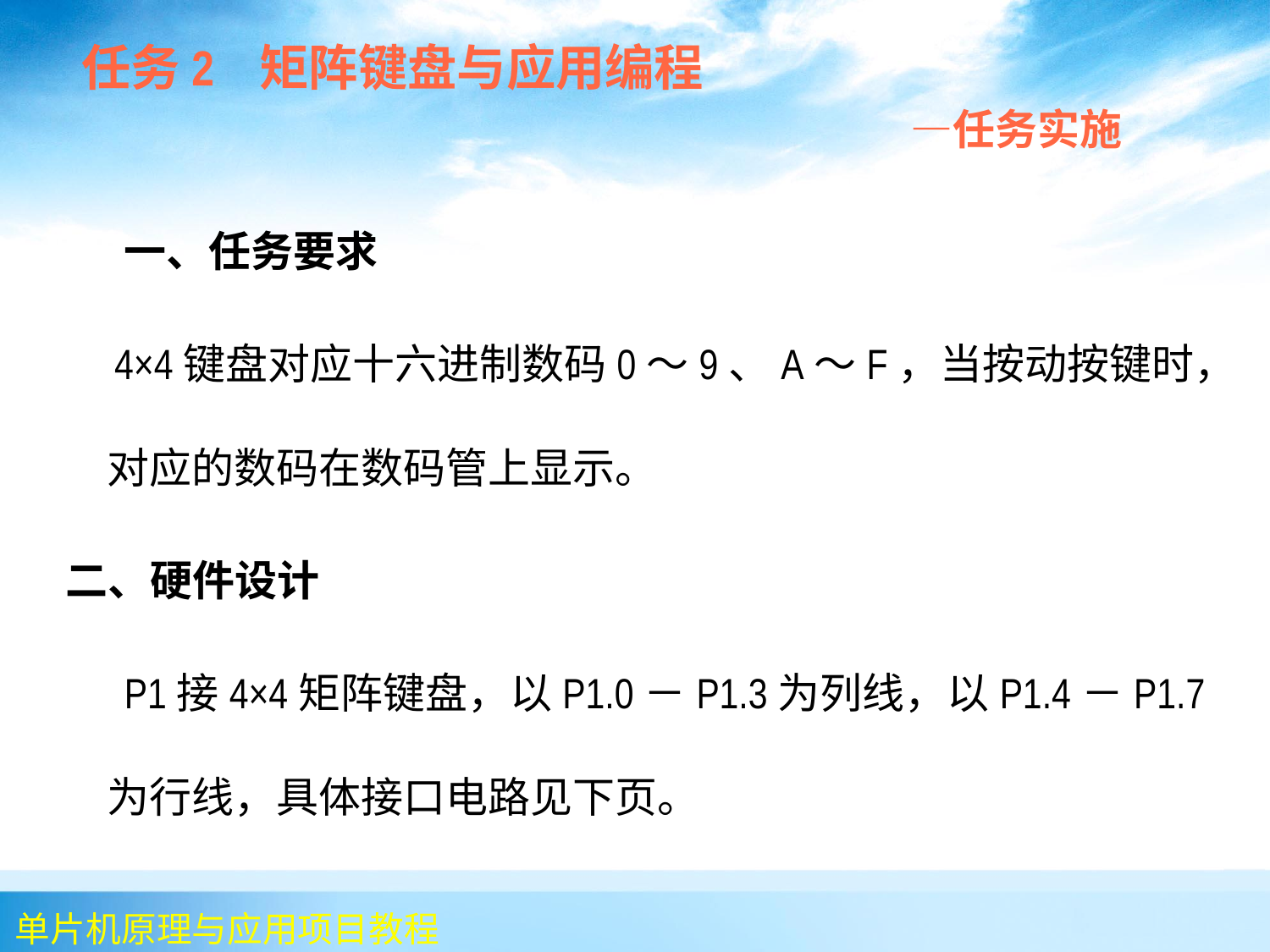

任务2   矩阵键盘与应用编程
                                                                              —任务实施
     一、任务要求
     4×4键盘对应十六进制数码0～9、A～F，当按动按键时，对应的数码在数码管上显示。
二、硬件设计
      P1接4×4矩阵键盘，以P1.0－P1.3为列线，以P1.4－P1.7为行线，具体接口电路见下页。